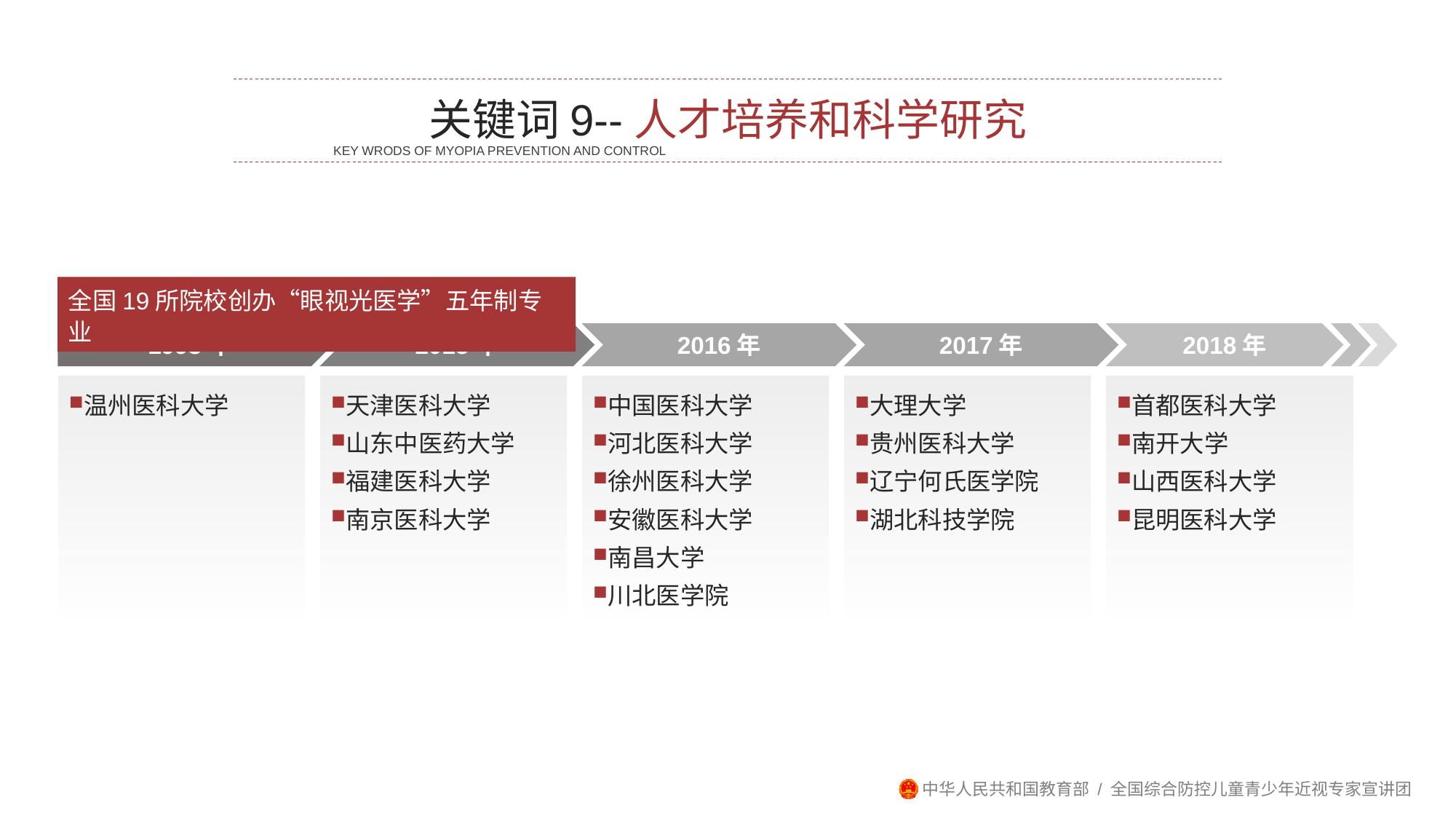

关键词9--人才培养和科学研究
KEY WRODS OF MYOPIA PREVENTION AND CONTROL
全国19所院校创办“眼视光医学”五年制专业
1993年
2015年
2016年
2017年
2018年

温州医科大学
天津医科大学
山东中医药大学
福建医科大学
南京医科大学
中国医科大学
河北医科大学
徐州医科大学
安徽医科大学
南昌大学
川北医学院
大理大学
贵州医科大学
辽宁何氏医学院
湖北科技学院
首都医科大学
南开大学
山西医科大学
昆明医科大学